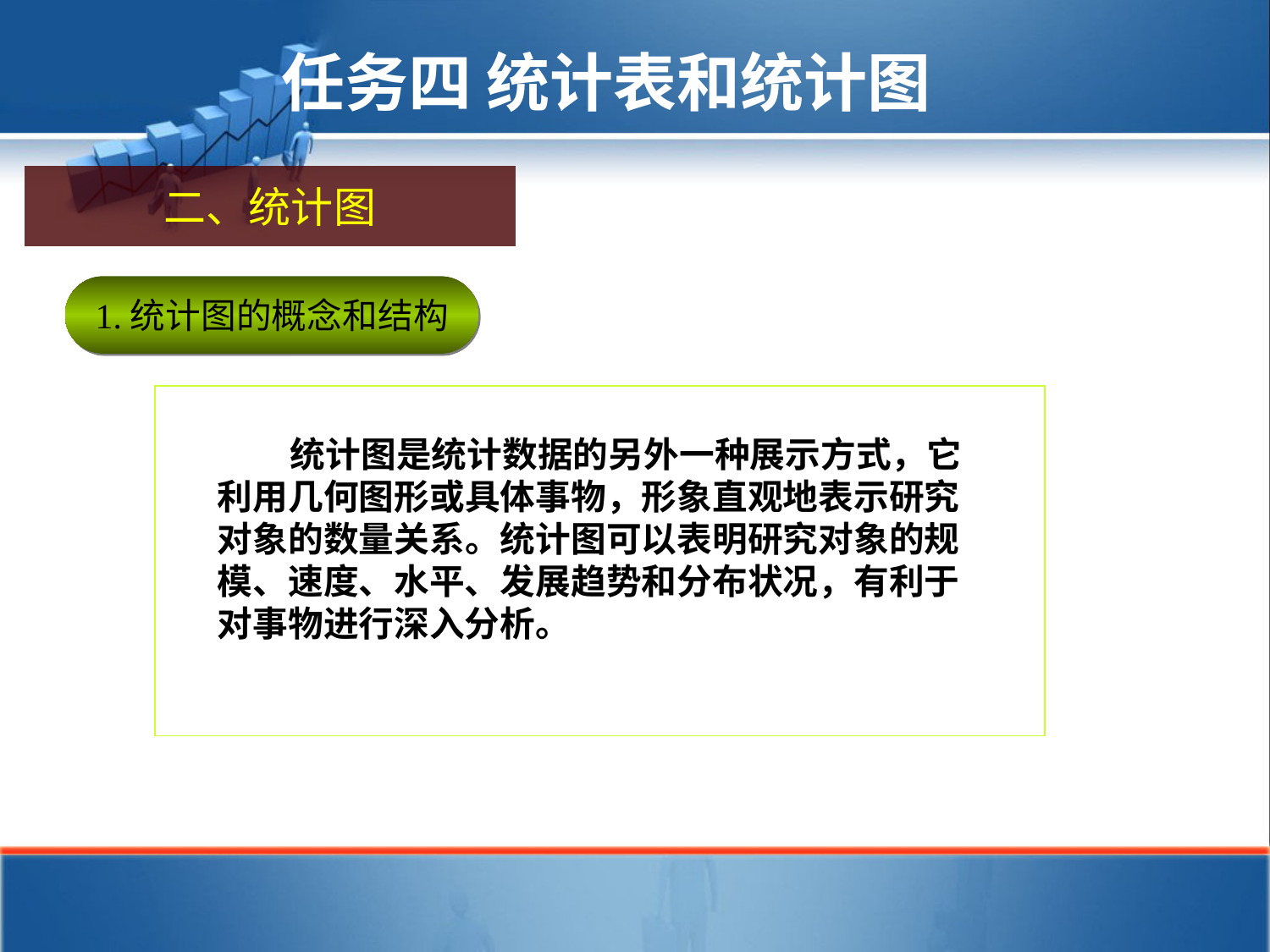

任务四 统计表和统计图
二、统计图
1.统计图的概念和结构

        统计图是统计数据的另外一种展示方式，它利用几何图形或具体事物，形象直观地表示研究对象的数量关系。统计图可以表明研究对象的规模、速度、水平、发展趋势和分布状况，有利于对事物进行深入分析。